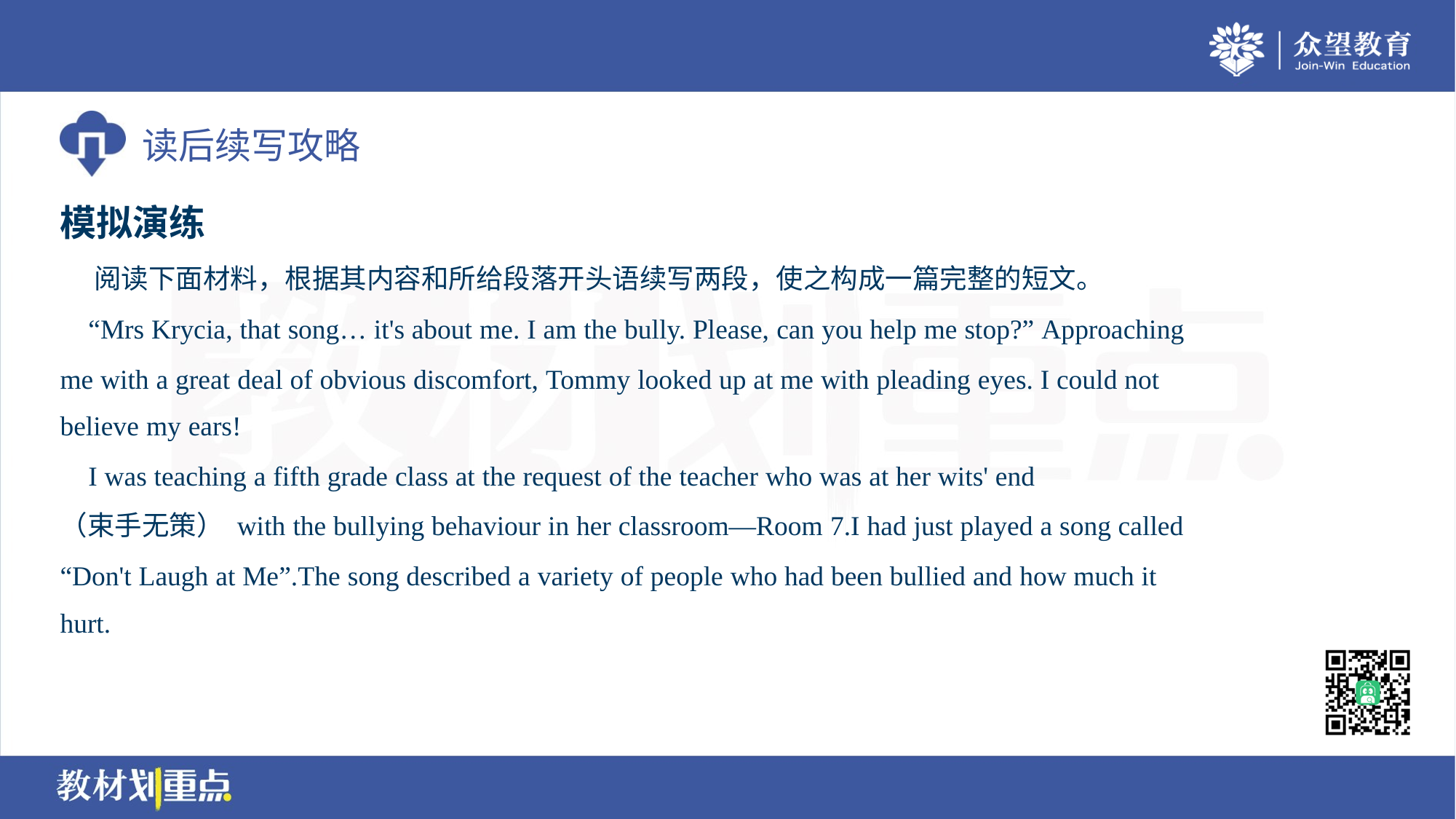

模拟演练
    阅读下面材料，根据其内容和所给段落开头语续写两段，使之构成一篇完整的短文。
    “Mrs Krycia, that song… it's about me. I am the bully. Please, can you help me stop?” Approaching
me with a great deal of obvious discomfort, Tommy looked up at me with pleading eyes. I could not
believe my ears!
    I was teaching a fifth grade class at the request of the teacher who was at her wits' end
（束手无策） with the bullying behaviour in her classroom—Room 7.I had just played a song called
“Don't Laugh at Me”.The song described a variety of people who had been bullied and how much it
hurt.